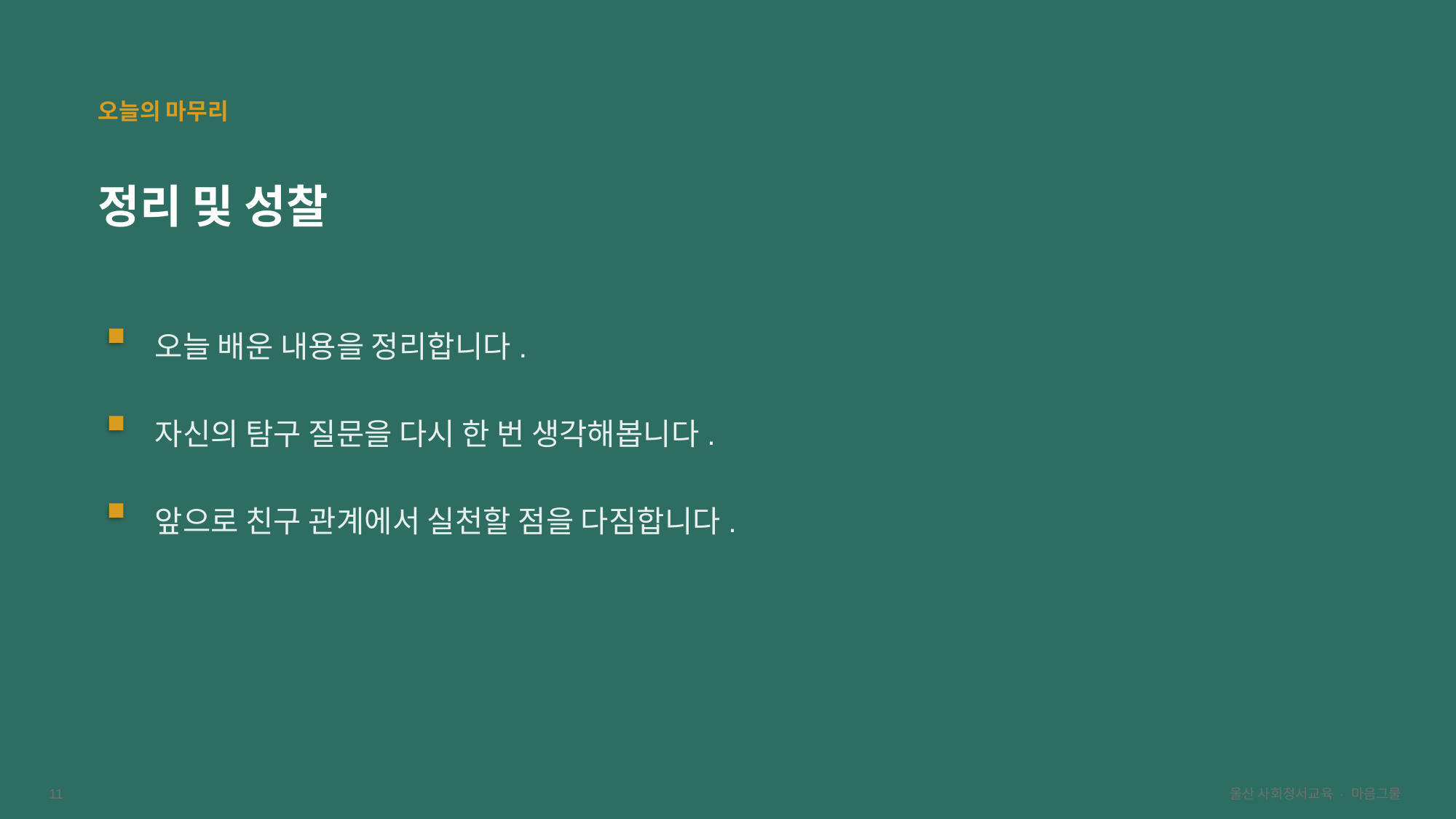

오늘의 마무리
정리 및 성찰
오늘 배운 내용을 정리합니다.

자신의 탐구 질문을 다시 한 번 생각해봅니다.

앞으로 친구 관계에서 실천할 점을 다짐합니다.

11
울산 사회정서교육 · 마음그물